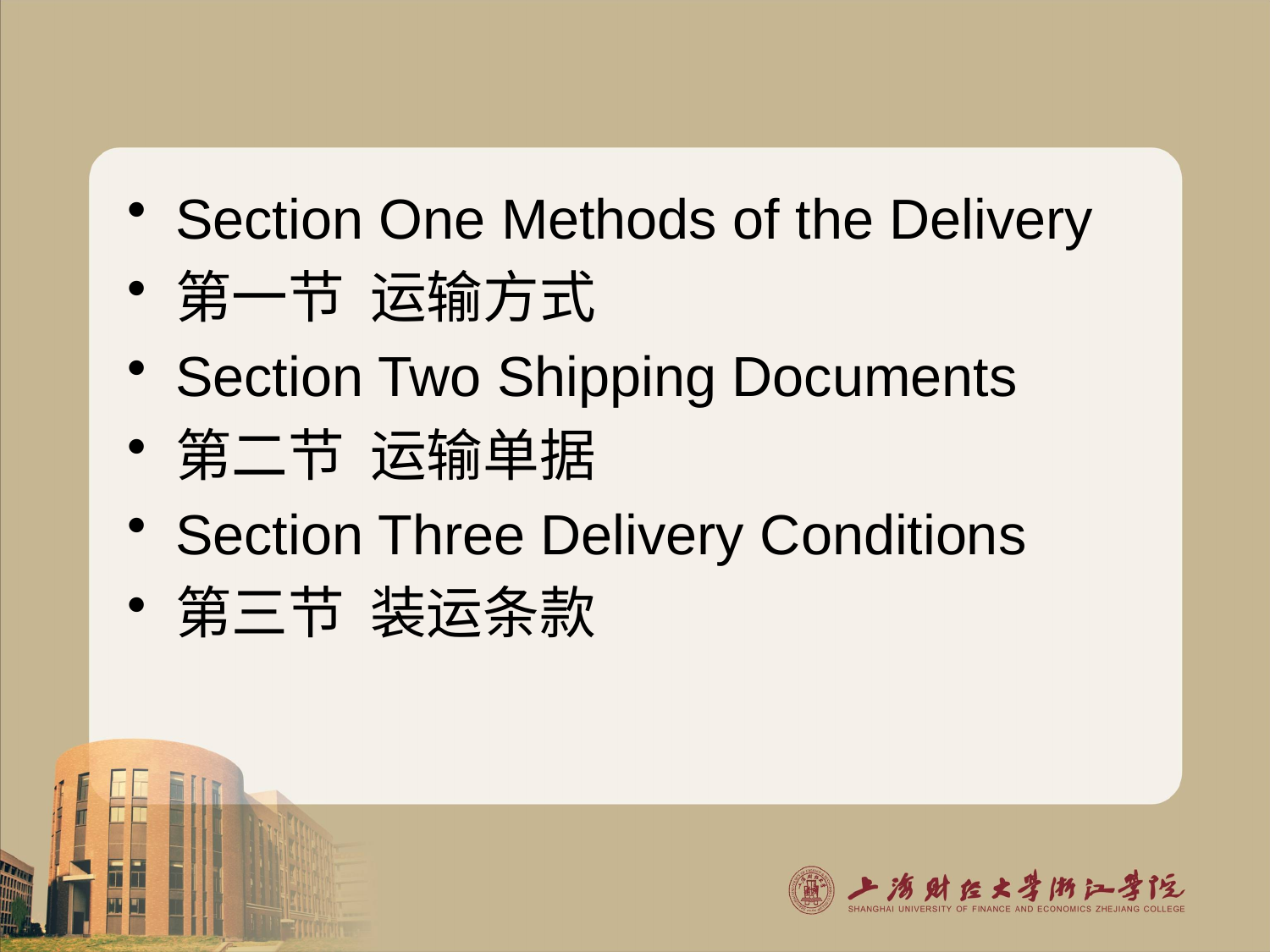

Section One Methods of the Delivery
第一节  运输方式
Section Two Shipping Documents
第二节  运输单据
Section Three Delivery Conditions
第三节  装运条款